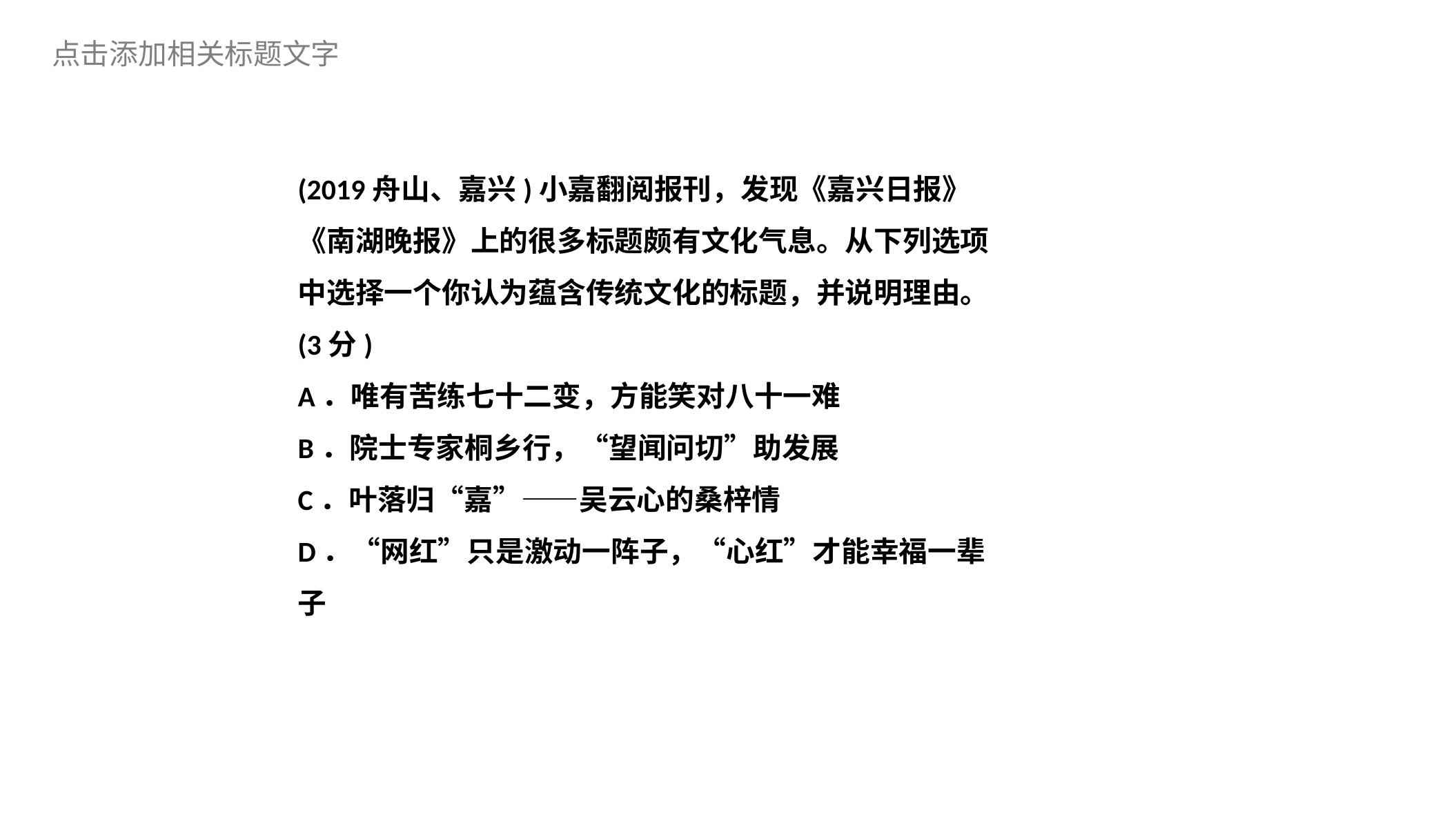

(2019舟山、嘉兴)小嘉翻阅报刊，发现《嘉兴日报》《南湖晚报》上的很多标题颇有文化气息。从下列选项中选择一个你认为蕴含传统文化的标题，并说明理由。(3分)
A．唯有苦练七十二变，方能笑对八十一难
B．院士专家桐乡行，“望闻问切”助发展
C．叶落归“嘉”——吴云心的桑梓情
D．“网红”只是激动一阵子，“心红”才能幸福一辈子

文字内容

文字内容

文字内容

文字内容